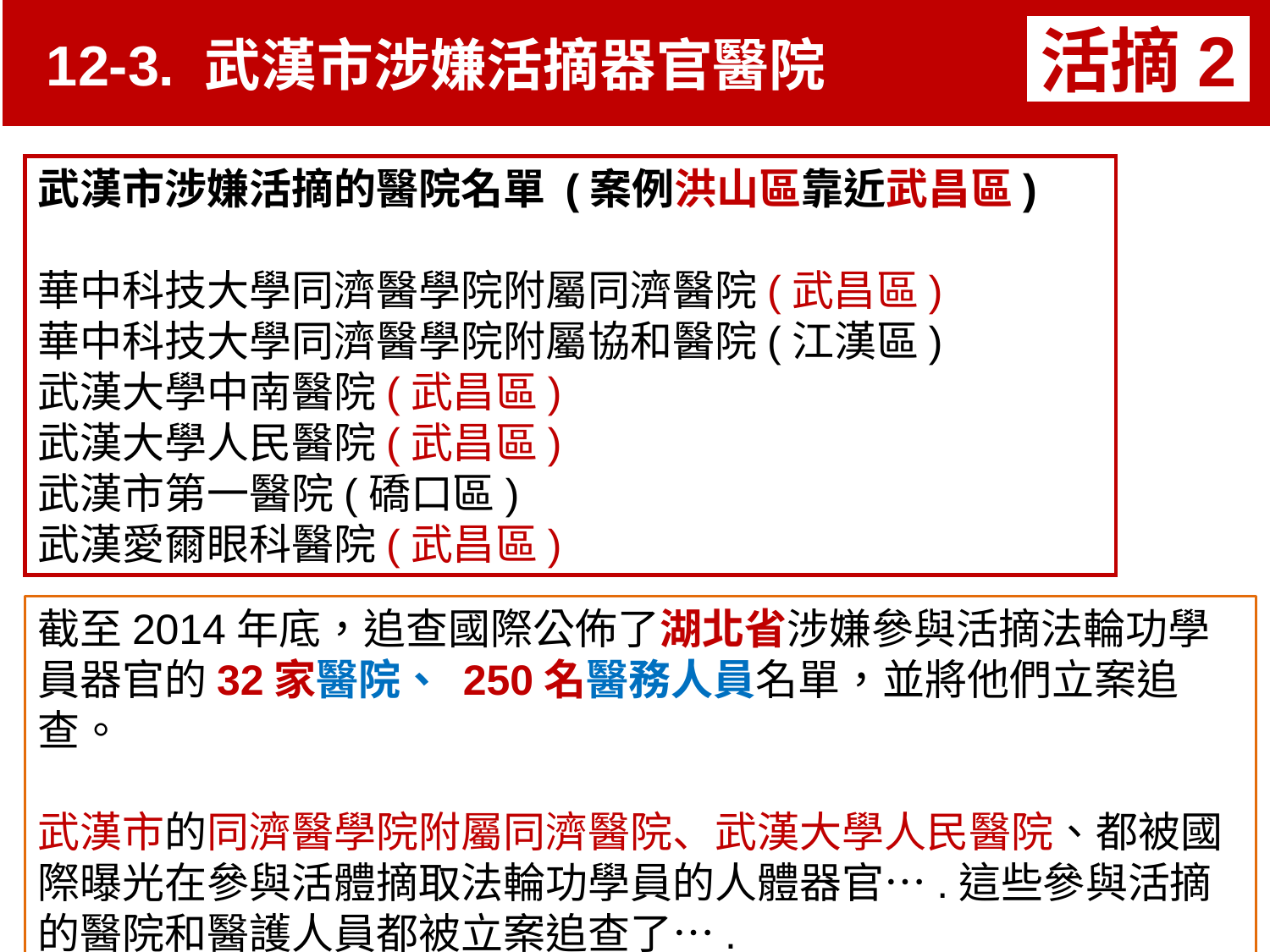

12-3. 武漢市涉嫌活摘器官醫院
活摘2
武漢市涉嫌活摘的醫院名單 (案例洪山區靠近武昌區)

華中科技大學同濟醫學院附屬同濟醫院(武昌區)
華中科技大學同濟醫學院附屬協和醫院(江漢區)
武漢大學中南醫院(武昌區)
武漢大學人民醫院(武昌區)
武漢市第一醫院(礄口區)
武漢愛爾眼科醫院(武昌區)
截至2014年底，追查國際公佈了湖北省涉嫌參與活摘法輪功學員器官的32家醫院、 250名醫務人員名單，並將他們立案追查。

武漢市的同濟醫學院附屬同濟醫院、武漢大學人民醫院、都被國際曝光在參與活體摘取法輪功學員的人體器官….這些參與活摘的醫院和醫護人員都被立案追查了….